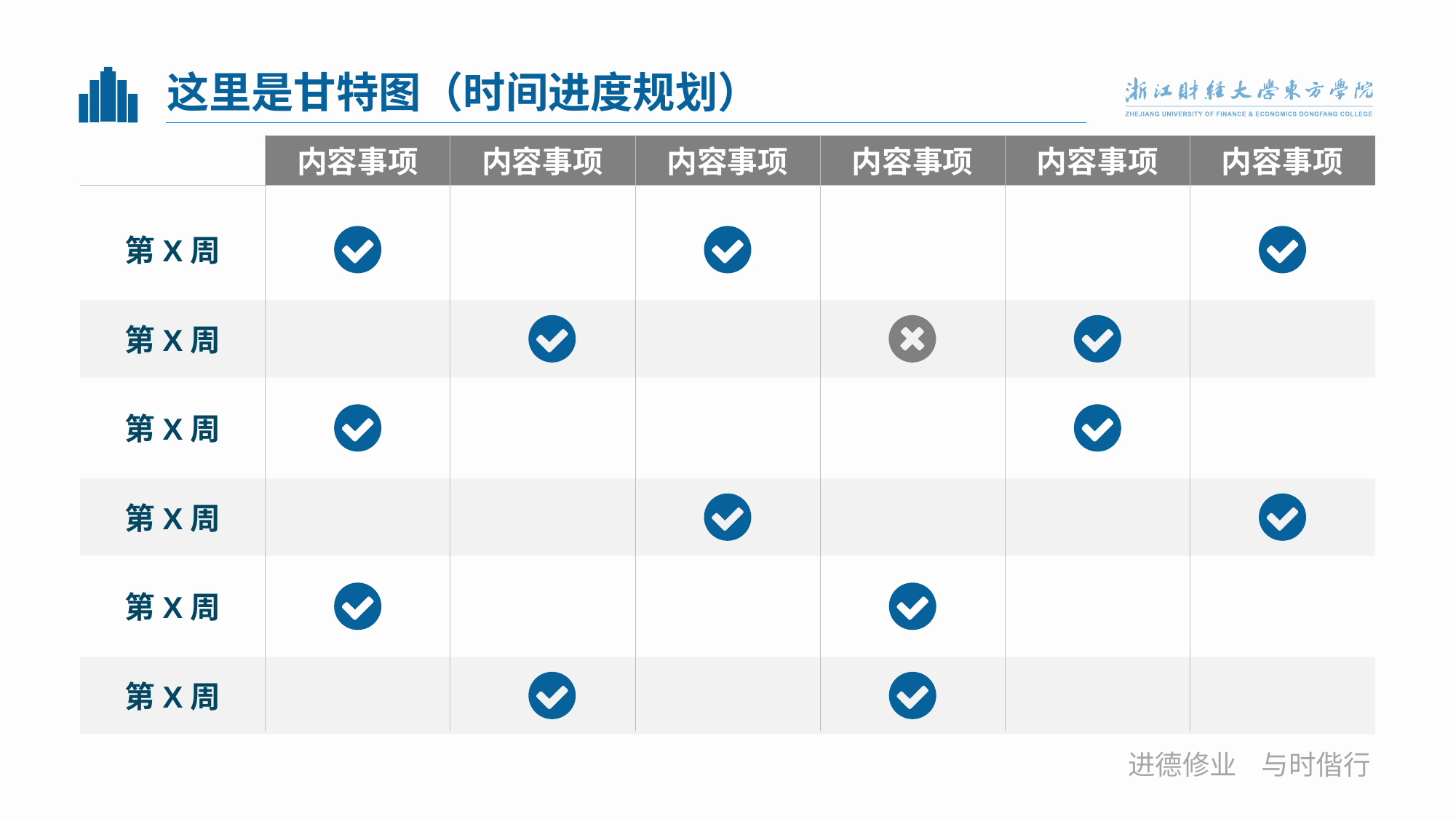

# 这里是甘特图（时间进度规划）

内容事项
内容事项
内容事项
内容事项
内容事项
内容事项
第X周

第X周

第X周

第X周

第X周

第X周